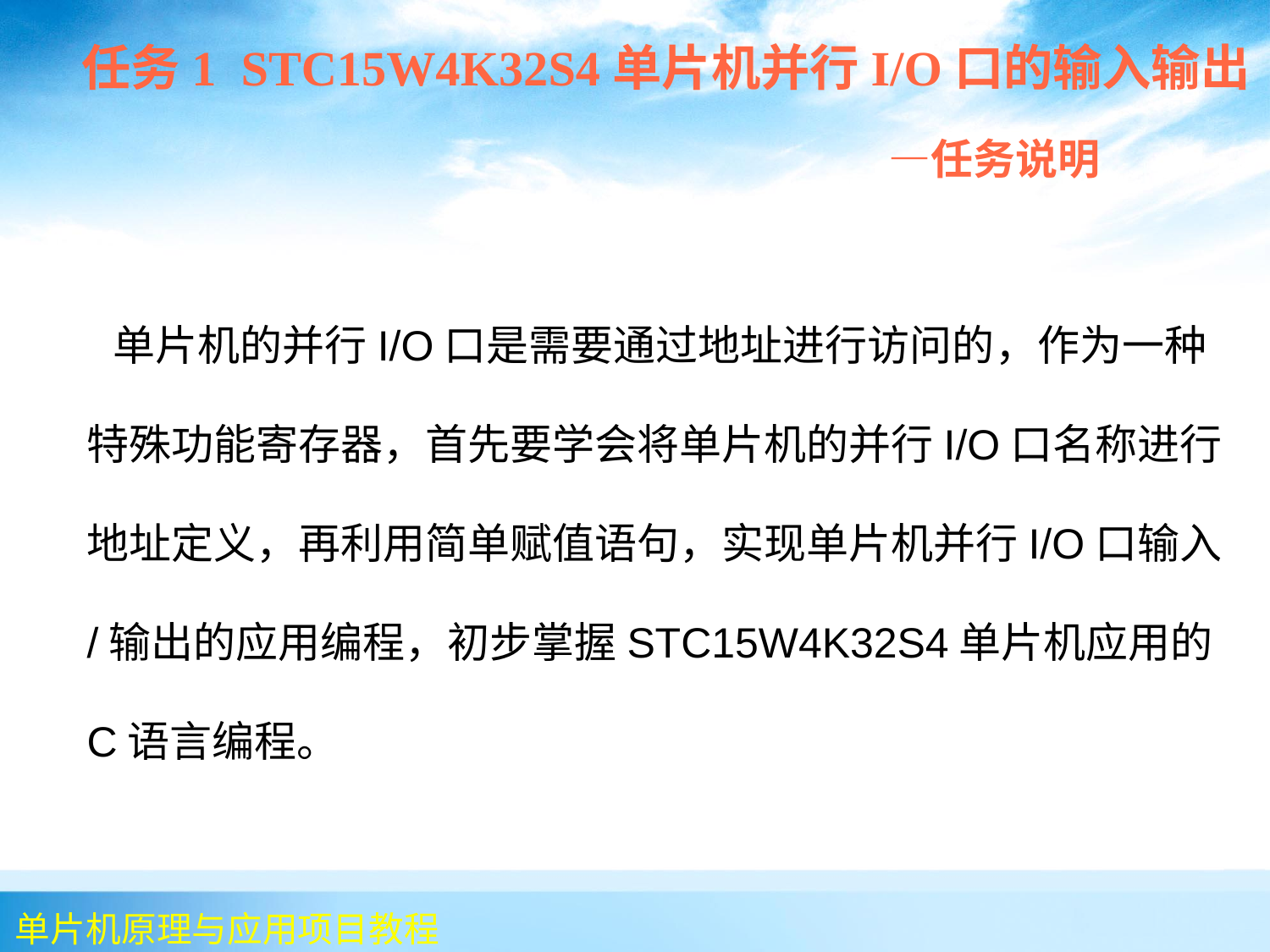

任务1  STC15W4K32S4单片机并行I/O口的输入输出
                                                                            —任务说明
      单片机的并行I/O口是需要通过地址进行访问的，作为一种特殊功能寄存器，首先要学会将单片机的并行I/O口名称进行地址定义，再利用简单赋值语句，实现单片机并行I/O口输入/输出的应用编程，初步掌握STC15W4K32S4单片机应用的C语言编程。